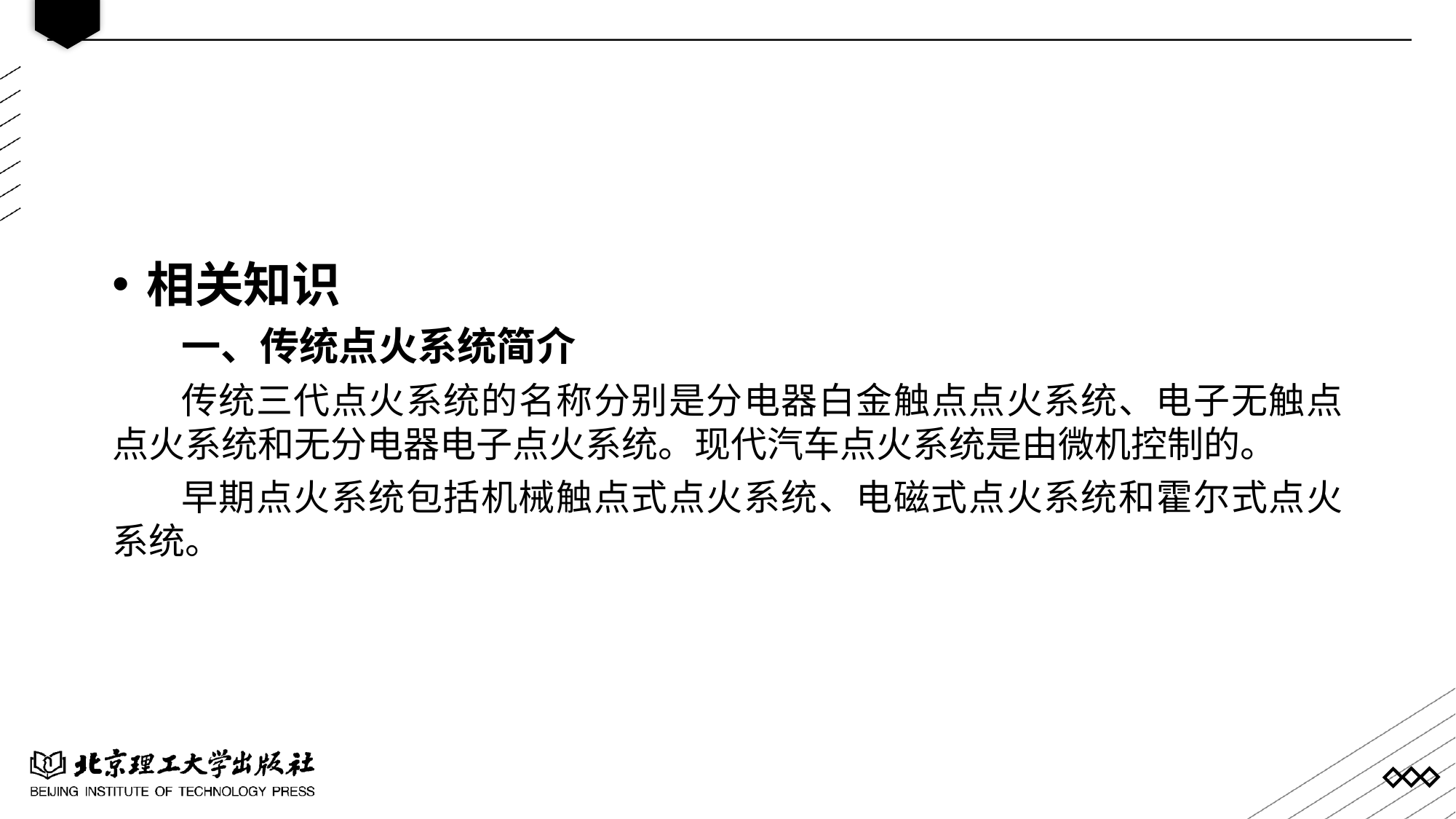

相关知识
一、传统点火系统简介
传统三代点火系统的名称分别是分电器白金触点点火系统、电子无触点点火系统和无分电器电子点火系统。现代汽车点火系统是由微机控制的。
早期点火系统包括机械触点式点火系统、电磁式点火系统和霍尔式点火系统。